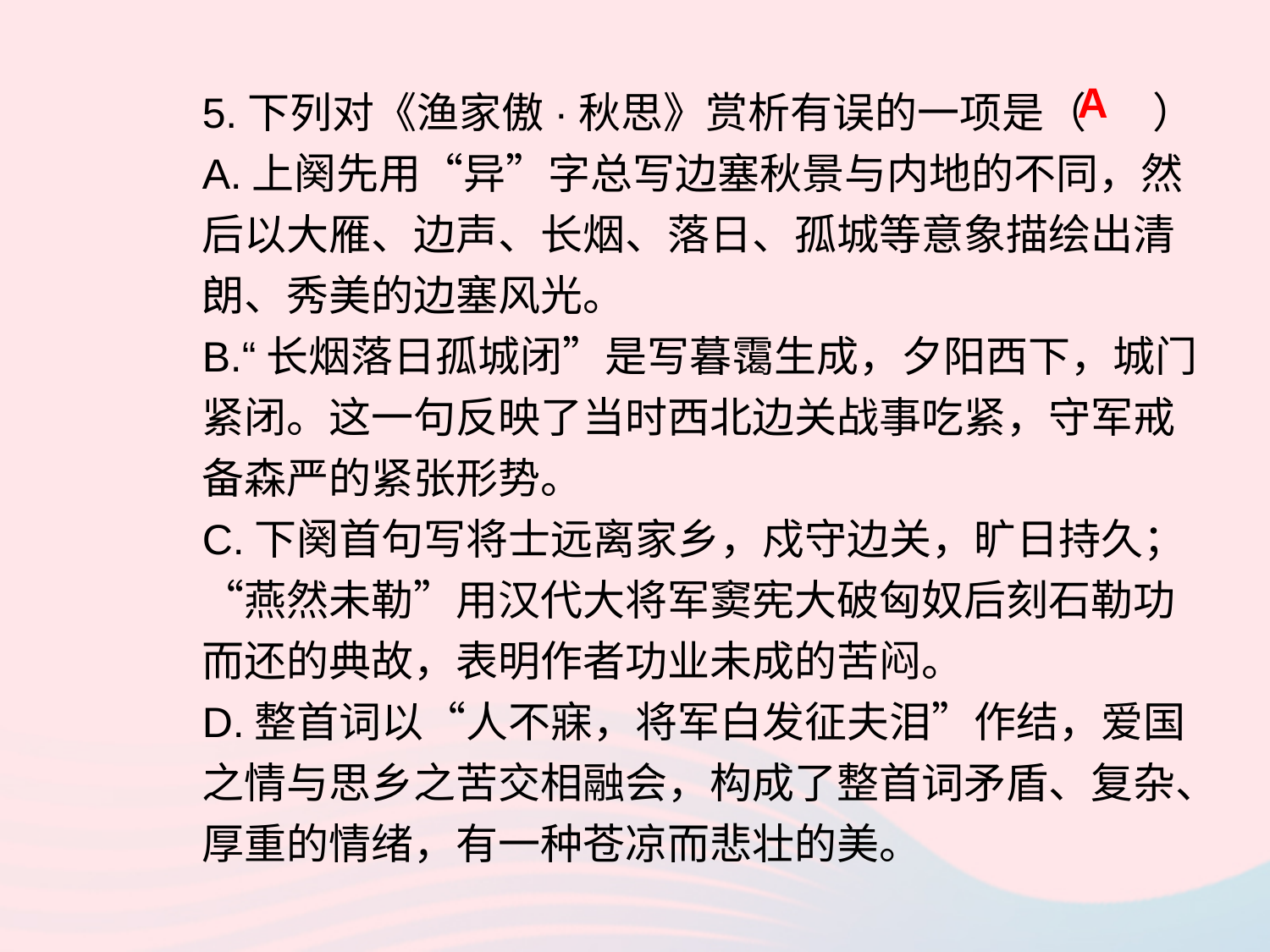

5.下列对《渔家傲·秋思》赏析有误的一项是（       ）
A.上阕先用“异”字总写边塞秋景与内地的不同，然后以大雁、边声、长烟、落日、孤城等意象描绘出清朗、秀美的边塞风光。
B.“长烟落日孤城闭”是写暮霭生成，夕阳西下，城门紧闭。这一句反映了当时西北边关战事吃紧，守军戒备森严的紧张形势。
C.下阕首句写将士远离家乡，戍守边关，旷日持久；“燕然未勒”用汉代大将军窦宪大破匈奴后刻石勒功而还的典故，表明作者功业未成的苦闷。
D.整首词以“人不寐，将军白发征夫泪”作结，爱国之情与思乡之苦交相融会，构成了整首词矛盾、复杂、厚重的情绪，有一种苍凉而悲壮的美。
A